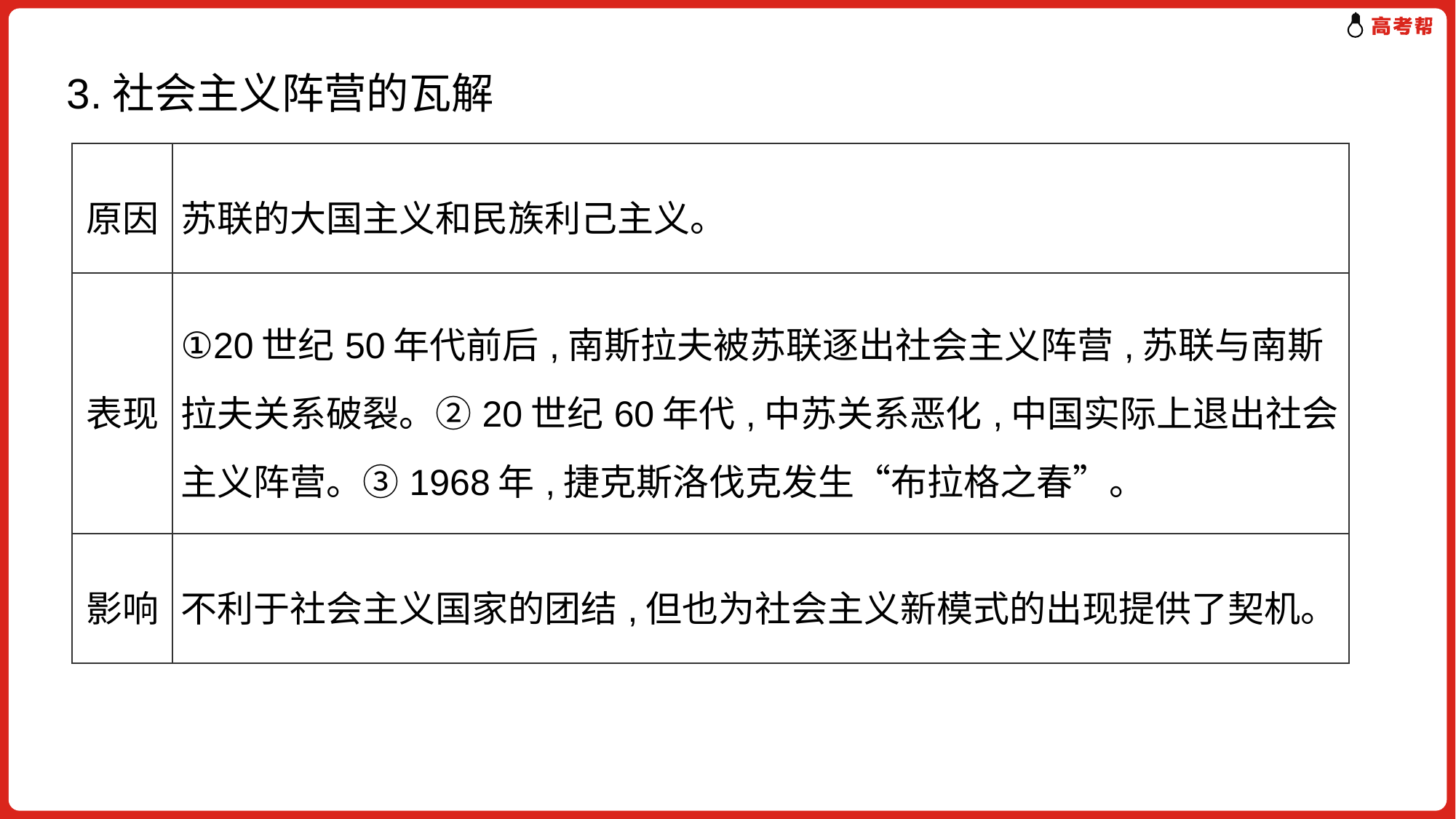

3.社会主义阵营的瓦解
| 原因 | 苏联的大国主义和民族利己主义。 |
| --- | --- |
| 表现 | ①20世纪50年代前后,南斯拉夫被苏联逐出社会主义阵营,苏联与南斯拉夫关系破裂。②20世纪60年代,中苏关系恶化,中国实际上退出社会主义阵营。③1968年,捷克斯洛伐克发生“布拉格之春”。 |
| 影响 | 不利于社会主义国家的团结,但也为社会主义新模式的出现提供了契机。 |